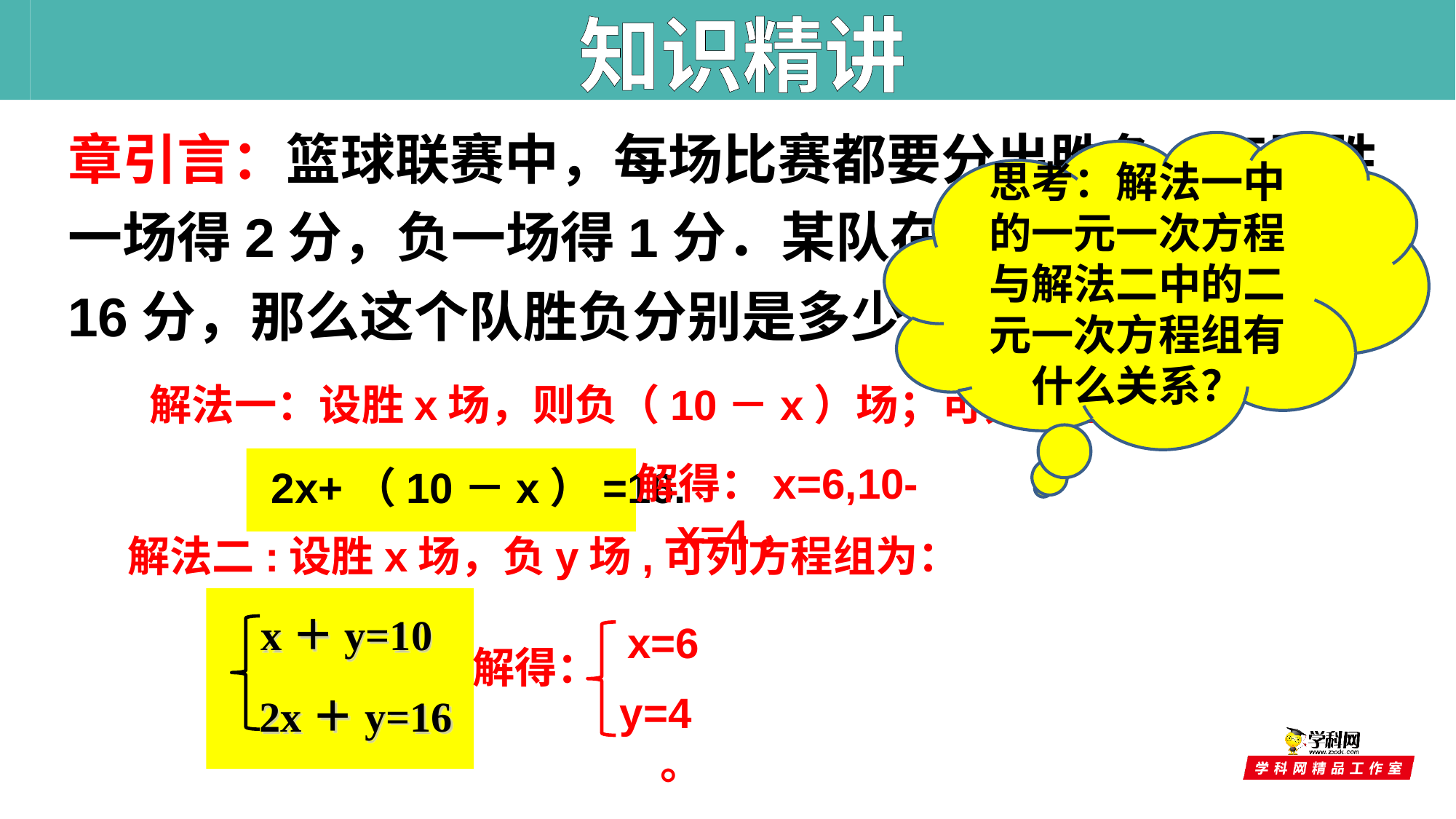

知识精讲
章引言：篮球联赛中，每场比赛都要分出胜负，每队胜一场得2分，负一场得1分．某队在10场比赛中得到16分，那么这个队胜负分别是多少场？
思考：解法一中的一元一次方程与解法二中的二元一次方程组有什么关系？
解法一：设胜x场，则负（10－x）场；可列方程为：

解得：x=6,10-x=4。
2x+（10－x）=16.
解法二:设胜x场，负y场,可列方程组为：

x＋y=10

2x＋y=16
x=6

解得：
y=4。